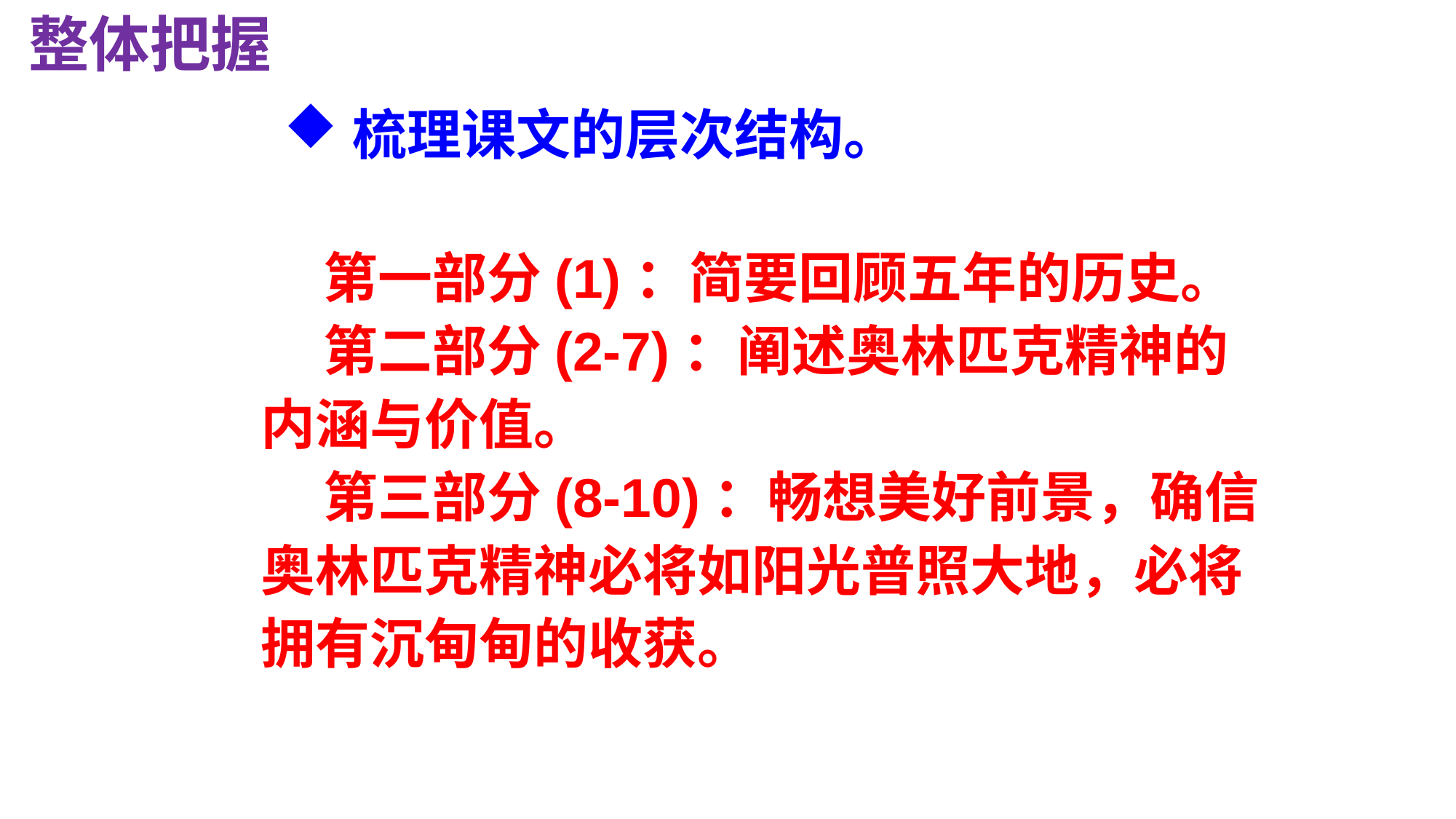

整体把握
梳理课文的层次结构。
    第一部分(1)：简要回顾五年的历史。
    第二部分(2-7)：阐述奥林匹克精神的内涵与价值。
    第三部分(8-10)：畅想美好前景，确信奥林匹克精神必将如阳光普照大地，必将拥有沉甸甸的收获。